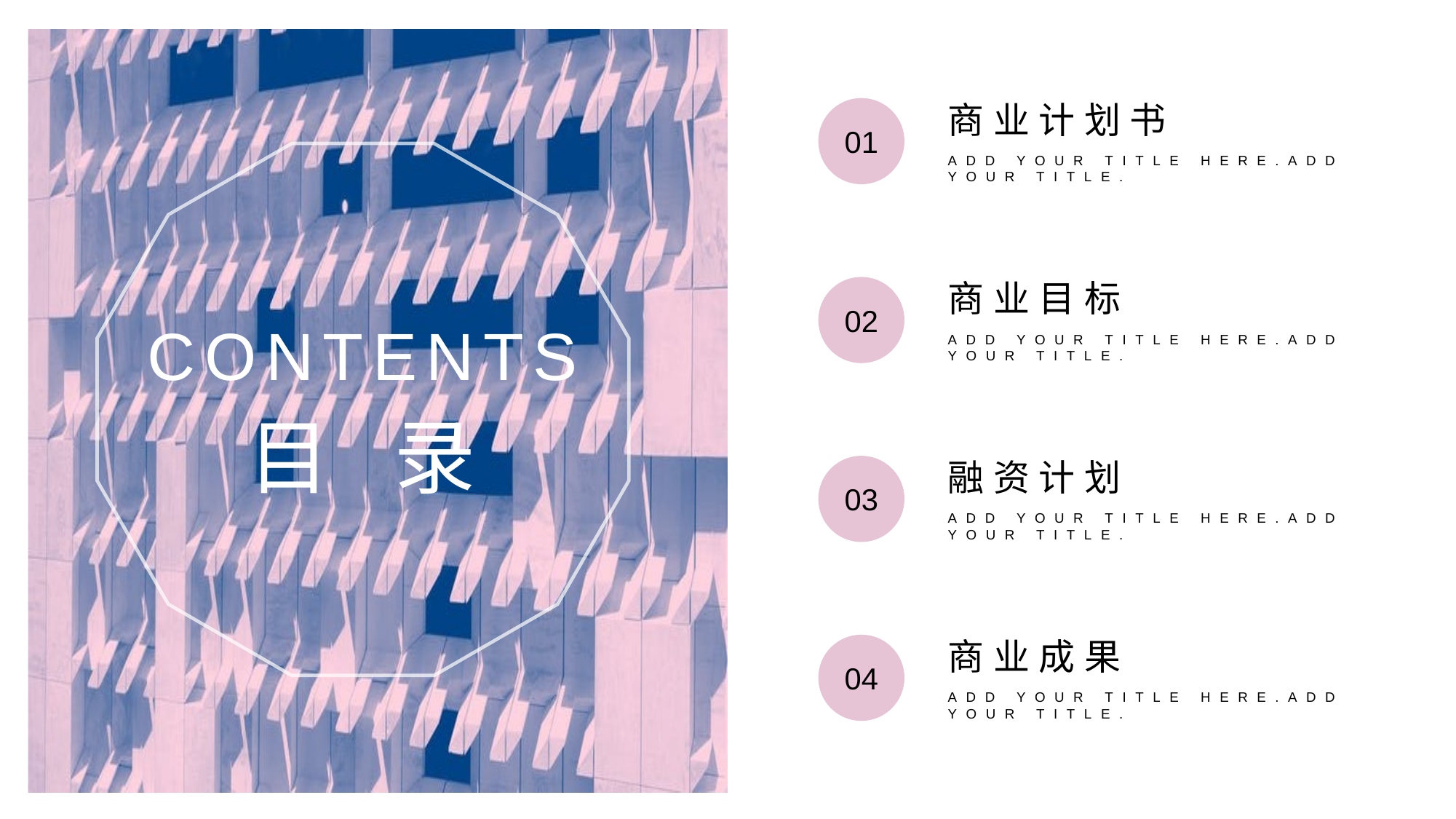

商业计划书
ADD YOUR TITLE HERE.ADD YOUR TITLE.
01
商业目标
ADD YOUR TITLE HERE.ADD YOUR TITLE.
02
融资计划
ADD YOUR TITLE HERE.ADD YOUR TITLE.
03
商业成果
ADD YOUR TITLE HERE.ADD YOUR TITLE.
04

CONTENTS
目  录